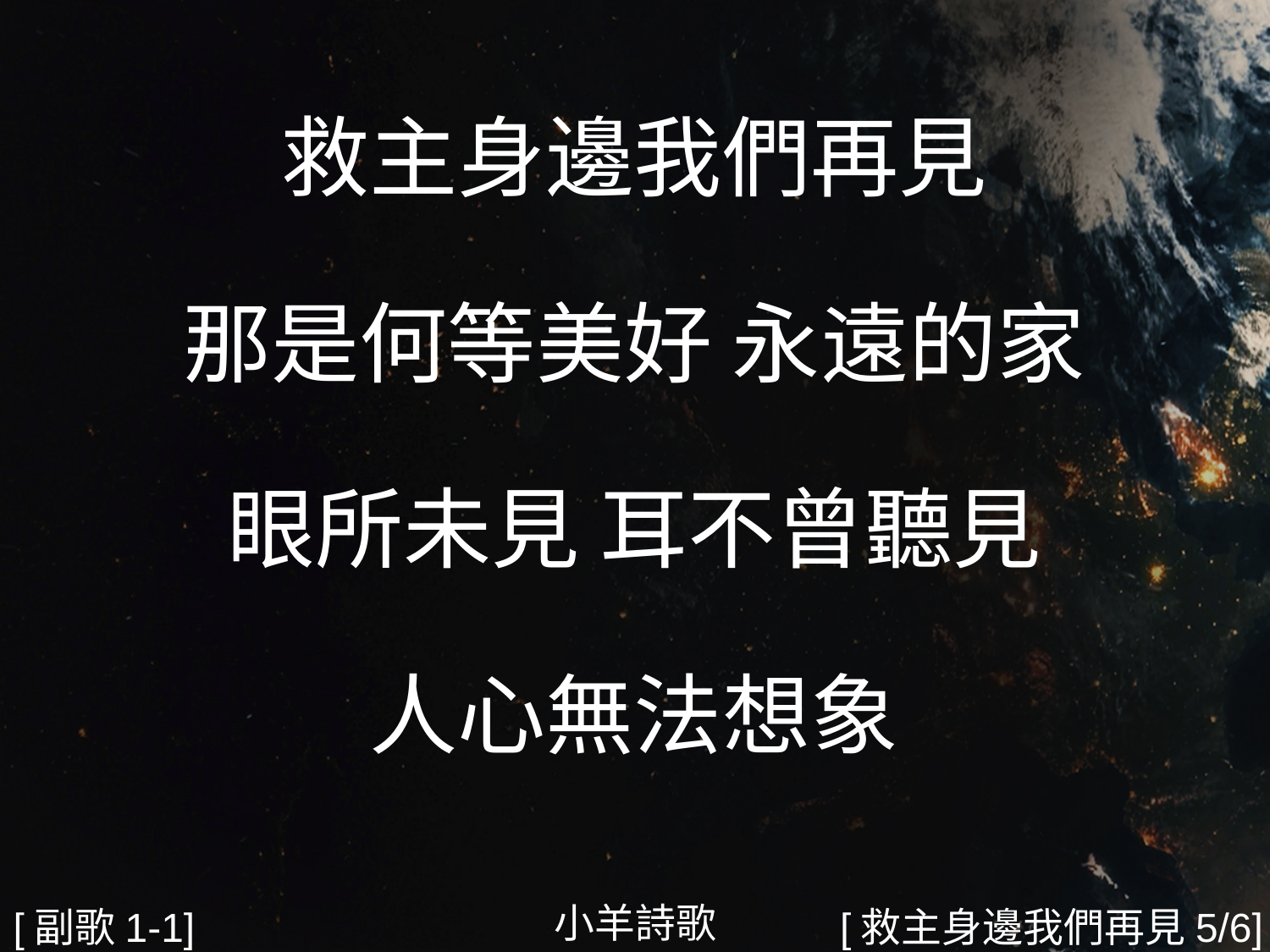

救主身邊我們再見

那是何等美好 永遠的家

眼所未見 耳不曾聽見

人心無法想象
#

小羊詩歌
[副歌1-1]
[救主身邊我們再見5/6]